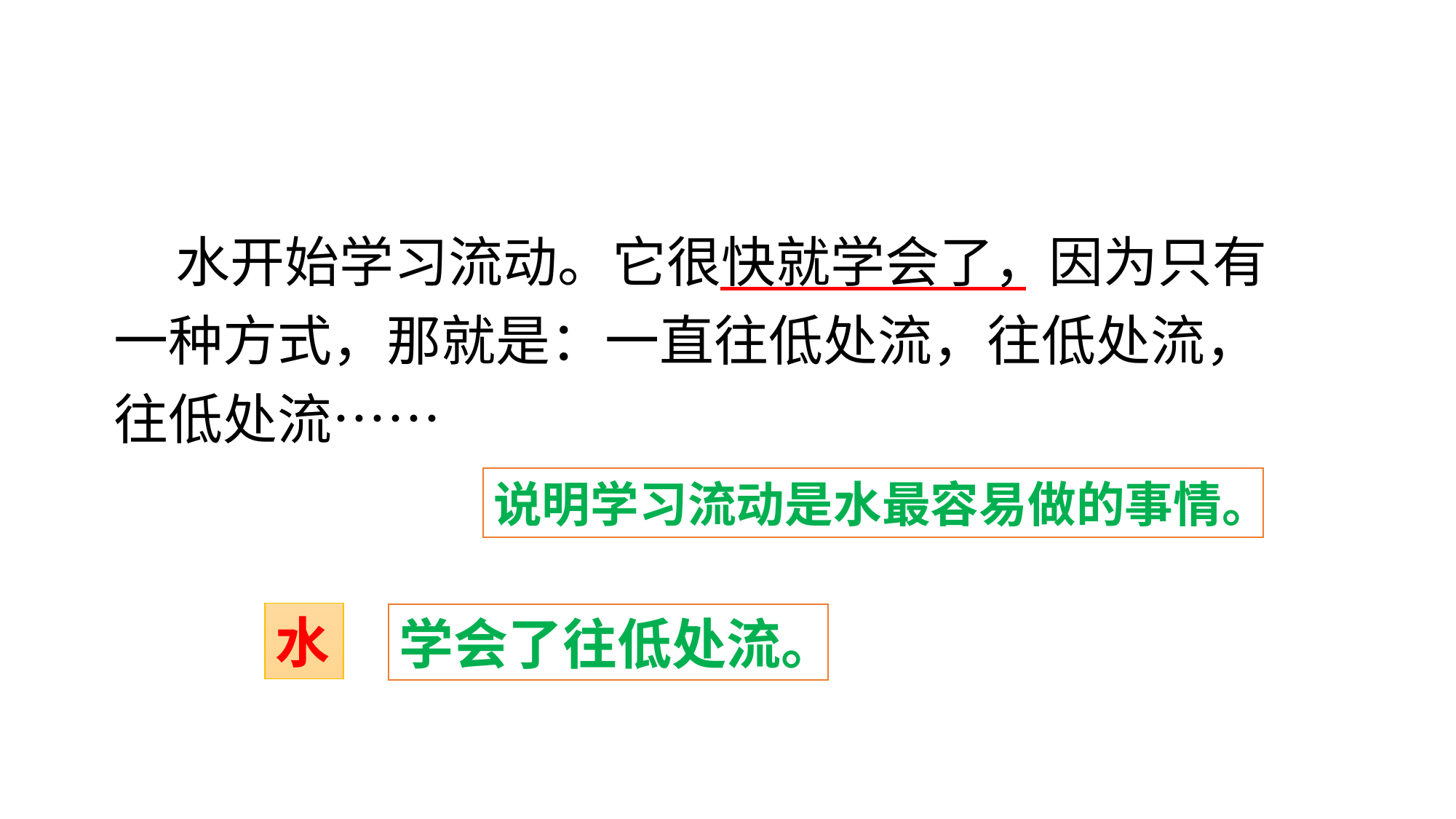

水开始学习流动。它很快就学会了，因为只有一种方式，那就是：一直往低处流，往低处流，往低处流……
说明学习流动是水最容易做的事情。
水
学会了往低处流。